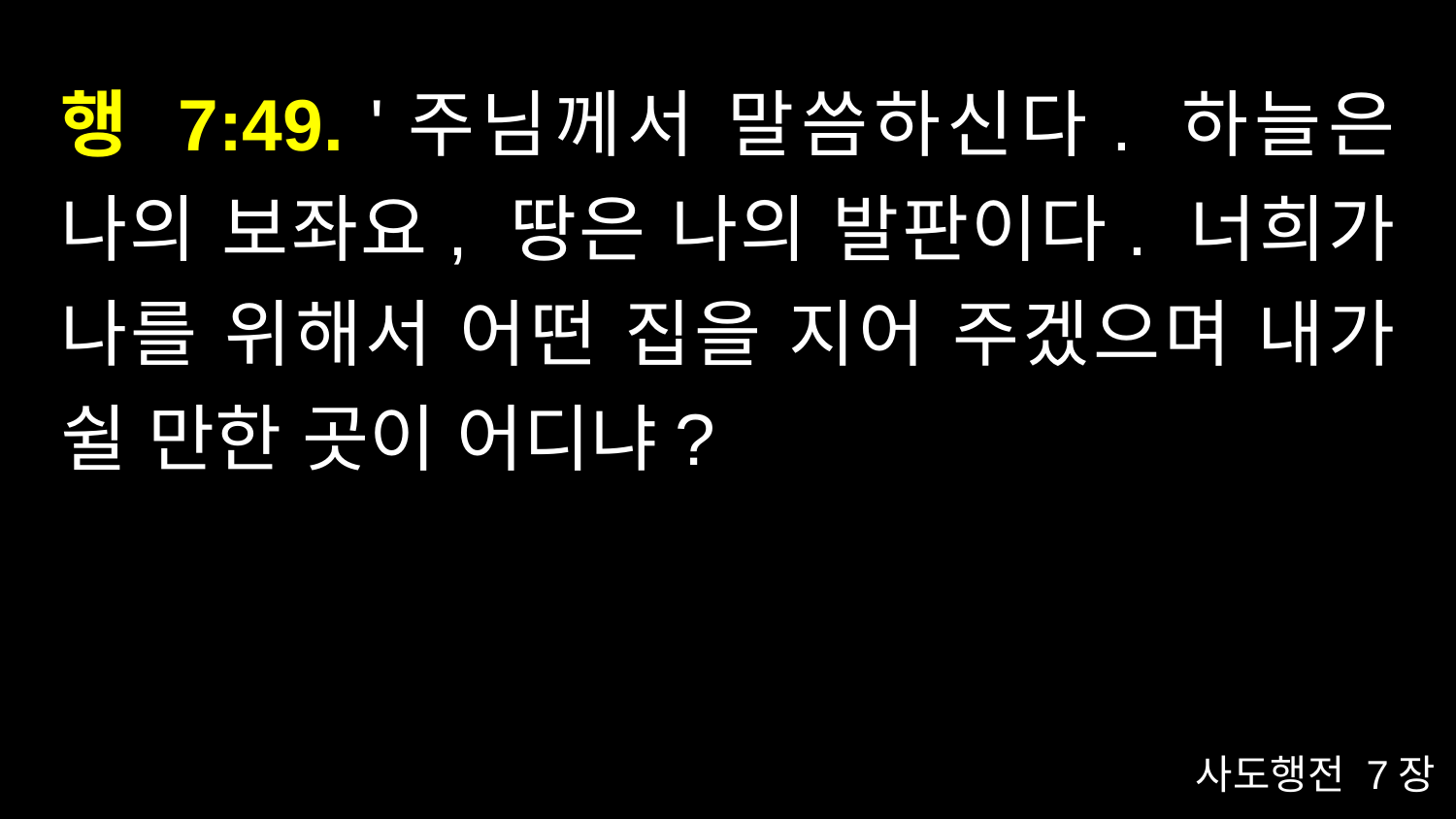

# 행 7:49. '주님께서 말씀하신다. 하늘은 나의 보좌요, 땅은 나의 발판이다. 너희가 나를 위해서 어떤 집을 지어 주겠으며 내가 쉴 만한 곳이 어디냐?
사도행전 7장